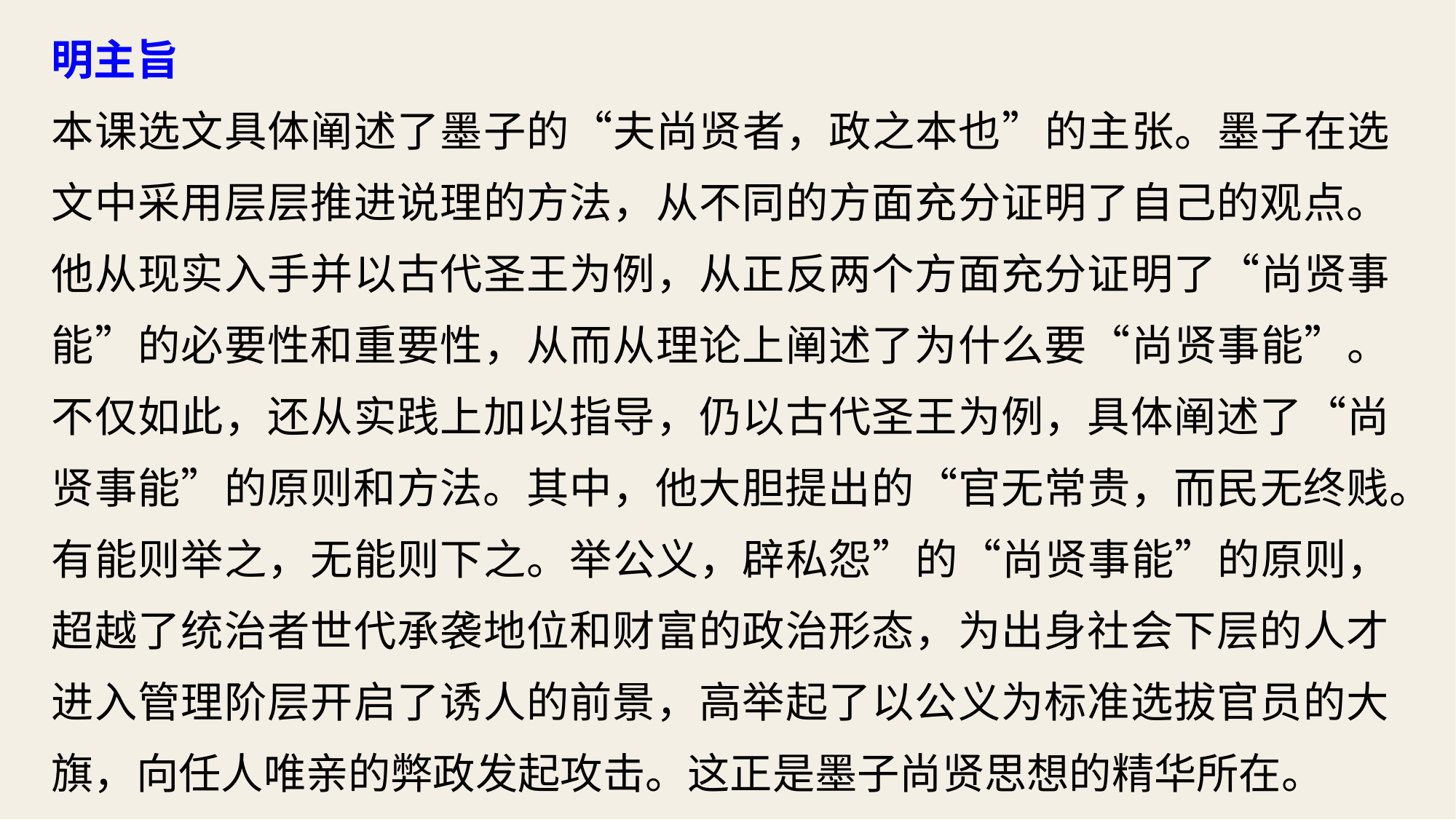

明主旨
本课选文具体阐述了墨子的“夫尚贤者，政之本也”的主张。墨子在选文中采用层层推进说理的方法，从不同的方面充分证明了自己的观点。他从现实入手并以古代圣王为例，从正反两个方面充分证明了“尚贤事能”的必要性和重要性，从而从理论上阐述了为什么要“尚贤事能”。不仅如此，还从实践上加以指导，仍以古代圣王为例，具体阐述了“尚贤事能”的原则和方法。其中，他大胆提出的“官无常贵，而民无终贱。有能则举之，无能则下之。举公义，辟私怨”的“尚贤事能”的原则，超越了统治者世代承袭地位和财富的政治形态，为出身社会下层的人才进入管理阶层开启了诱人的前景，高举起了以公义为标准选拔官员的大旗，向任人唯亲的弊政发起攻击。这正是墨子尚贤思想的精华所在。